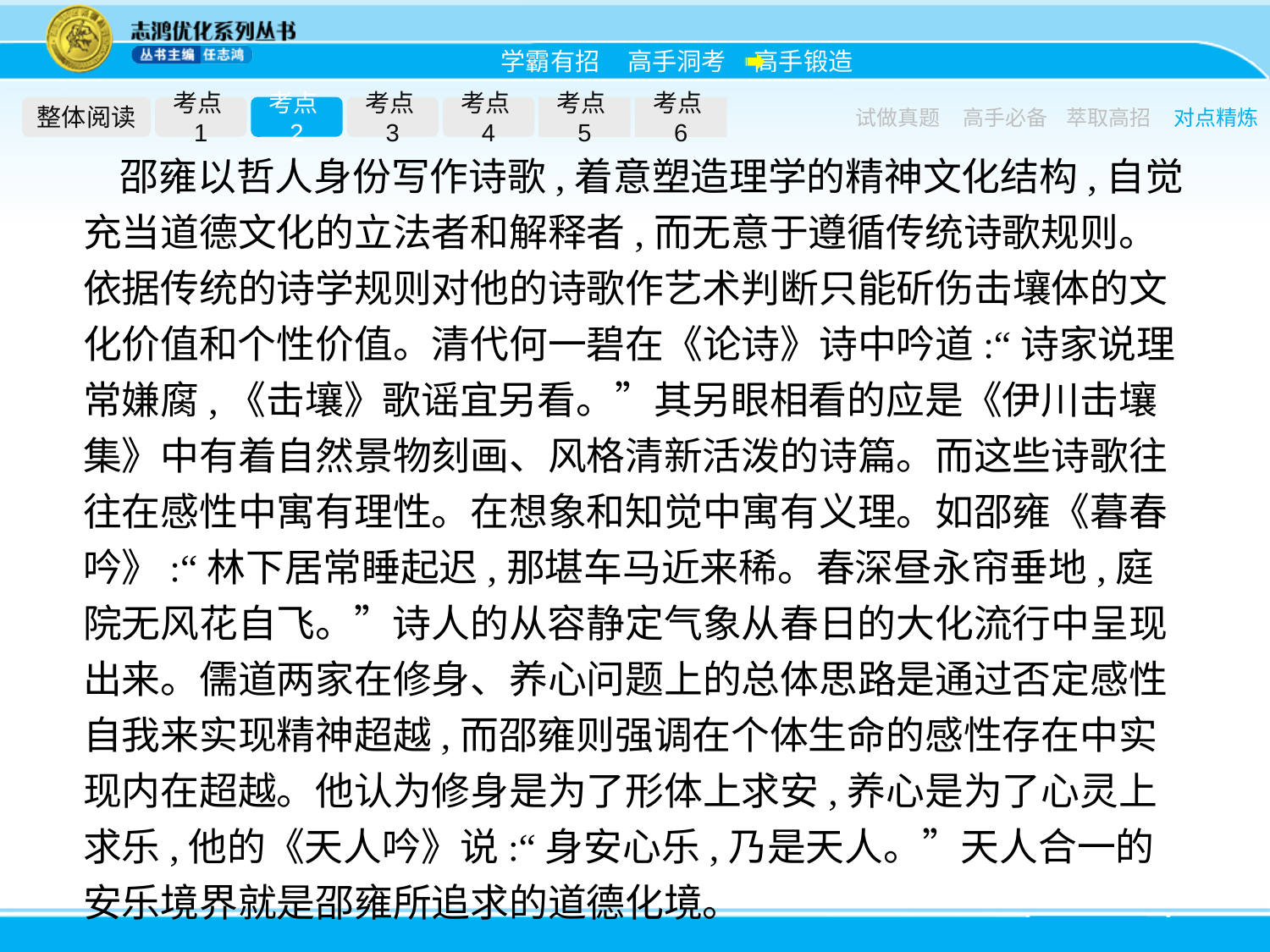

整体阅读
考点1
考点2
考点3
考点4
考点5
考点6
试做真题
高手必备
萃取高招
对点精炼
邵雍以哲人身份写作诗歌,着意塑造理学的精神文化结构,自觉充当道德文化的立法者和解释者,而无意于遵循传统诗歌规则。依据传统的诗学规则对他的诗歌作艺术判断只能斫伤击壤体的文化价值和个性价值。清代何一碧在《论诗》诗中吟道:“诗家说理常嫌腐,《击壤》歌谣宜另看。”其另眼相看的应是《伊川击壤集》中有着自然景物刻画、风格清新活泼的诗篇。而这些诗歌往往在感性中寓有理性。在想象和知觉中寓有义理。如邵雍《暮春吟》:“林下居常睡起迟,那堪车马近来稀。春深昼永帘垂地,庭院无风花自飞。”诗人的从容静定气象从春日的大化流行中呈现出来。儒道两家在修身、养心问题上的总体思路是通过否定感性自我来实现精神超越,而邵雍则强调在个体生命的感性存在中实现内在超越。他认为修身是为了形体上求安,养心是为了心灵上求乐,他的《天人吟》说:“身安心乐,乃是天人。”天人合一的安乐境界就是邵雍所追求的道德化境。